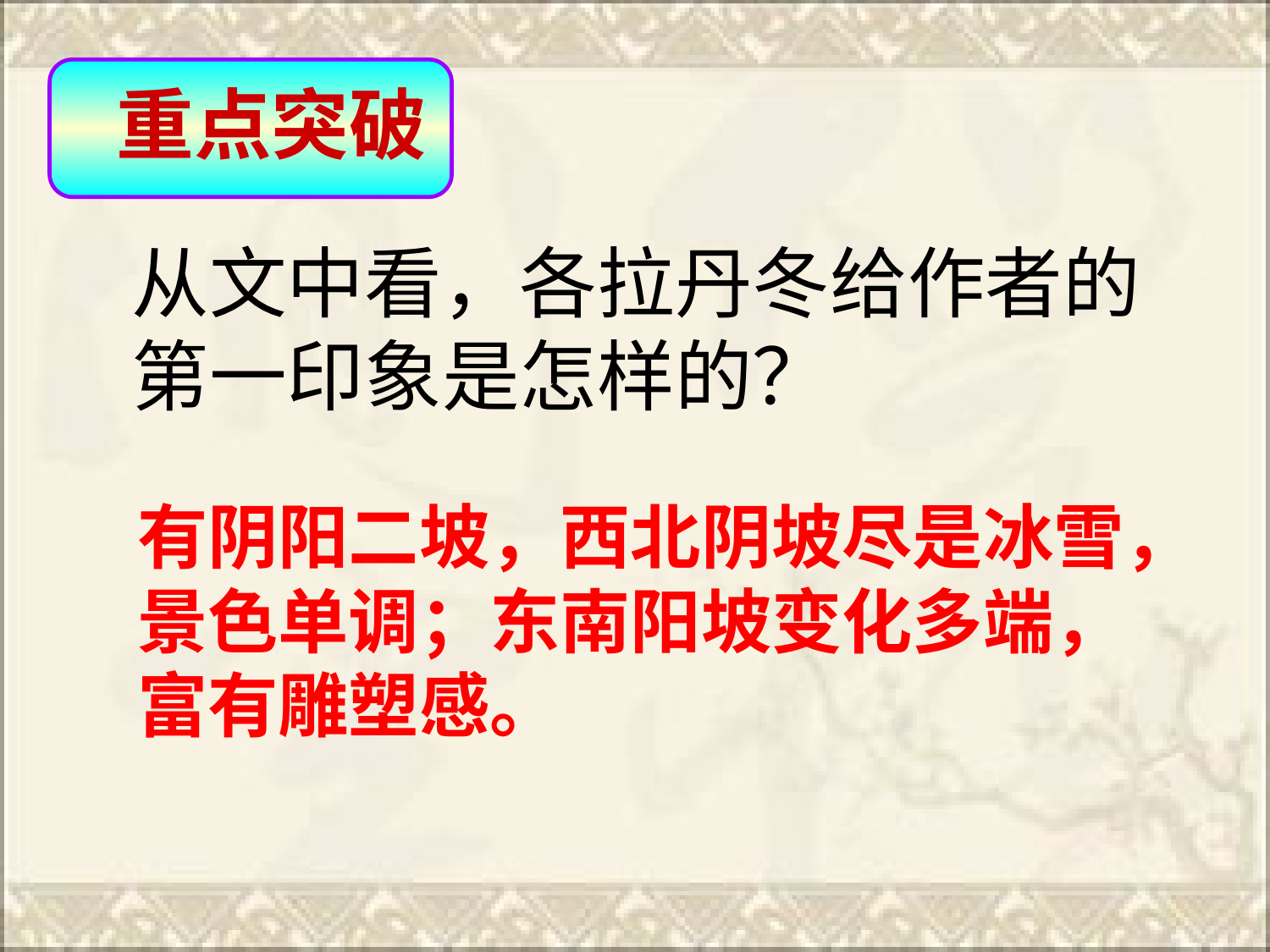

重点突破
从文中看，各拉丹冬给作者的第一印象是怎样的？
有阴阳二坡，西北阴坡尽是冰雪，景色单调；东南阳坡变化多端，富有雕塑感。